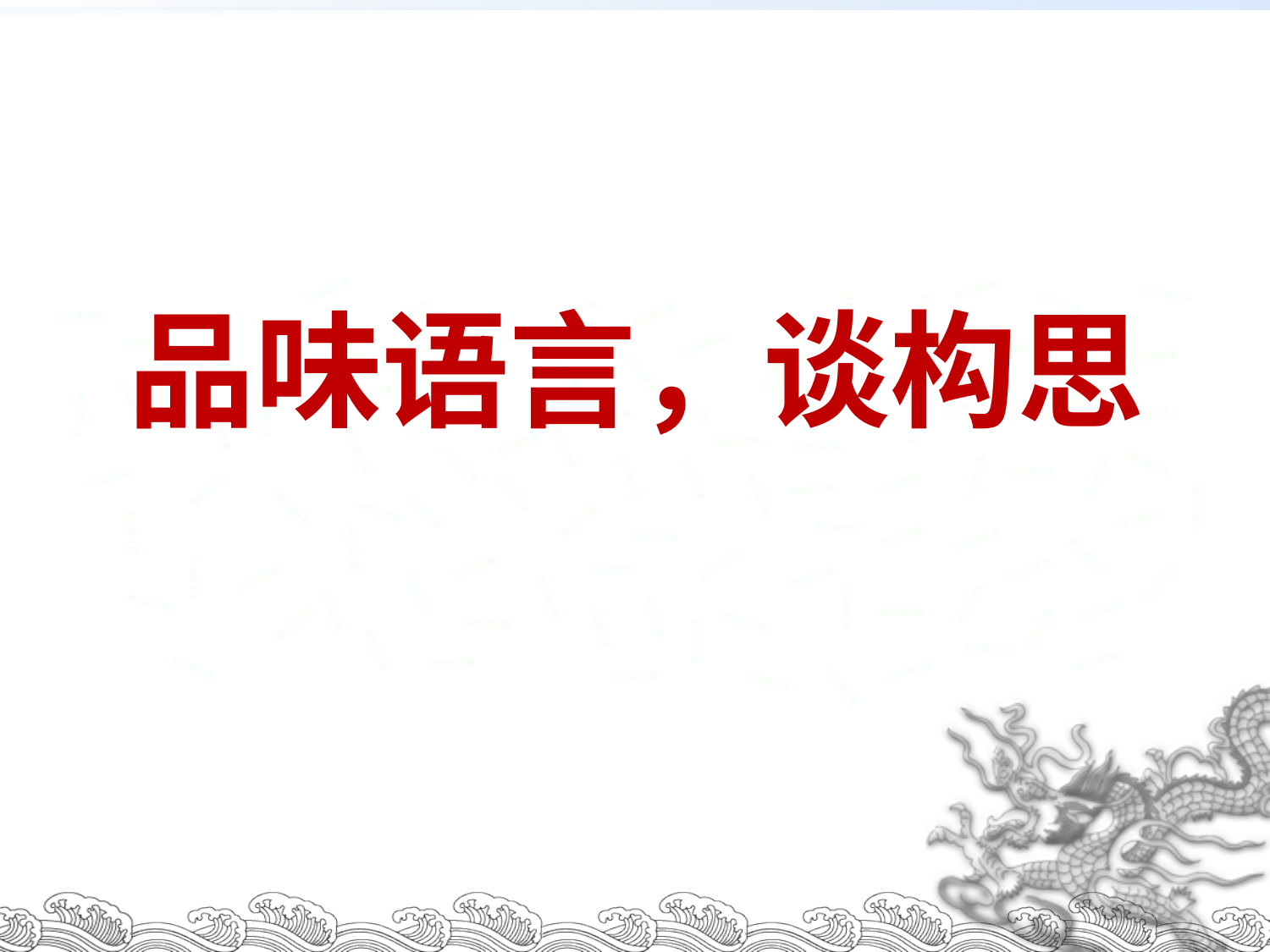

状元成才路
状元成才路
状元成才路
品味语言，谈构思
状元成才路
状元成才路
状元成才路
状元成才路
状元成才路
状元成才路
状元成才路
状元成才路
状元成才路
状元成才路
状元成才路
状元成才路
状元成才路
状元成才路
状元成才路
状元成才路
状元成才路
状元成才路
状元成才路
状元成才路
状元成才路
状元成才路
状元成才路
状元成才路
状元成才路
状元成才路
状元成才路
状元成才路
状元成才路
状元成才路
状元成才路
状元成才路
状元成才路
状元成才路
状元成才路
状元成才路
状元成才路
状元成才路
状元成才路
状元成才路
状元成才路
状元成才路
状元成才路
状元成才路
状元成才路
状元成才路
状元成才路
状元成才路
状元成才路
状元成才路
状元成才路
状元成才路
状元成才路
状元成才路
状元成才路
状元成才路
状元成才路
状元成才路
状元成才路
状元成才路
状元成才路
状元成才路
状元成才路
状元成才路
状元成才路
状元成才路
状元成才路
状元成才路
状元成才路
状元成才路
状元成才路
状元成才路
状元成才路
状元成才路
状元成才路
状元成才路
状元成才路
状元成才路
状元成才路
状元成才路
状元成才路
状元成才路
状元成才路
状元成才路
状元成才路
状元成才路
状元成才路
状元成才路
状元成才路
状元成才路
状元成才路
状元成才路
状元成才路
状元成才路
状元成才路
状元成才路
状元成才路